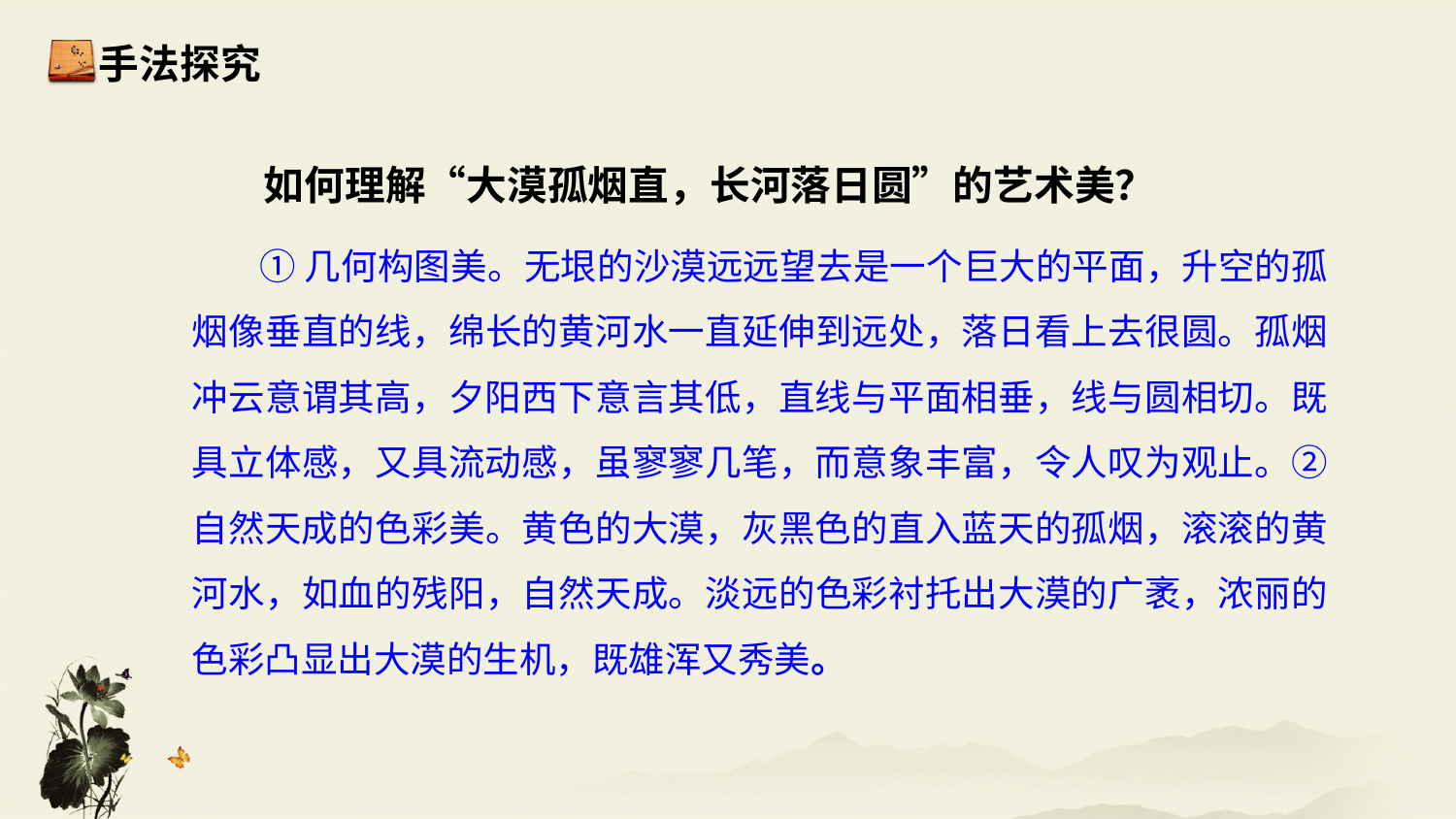

手法探究
        如何理解“大漠孤烟直，长河落日圆”的艺术美？

        ①几何构图美。无垠的沙漠远远望去是一个巨大的平面，升空的孤烟像垂直的线，绵长的黄河水一直延伸到远处，落日看上去很圆。孤烟冲云意谓其高，夕阳西下意言其低，直线与平面相垂，线与圆相切。既具立体感，又具流动感，虽寥寥几笔，而意象丰富，令人叹为观止。②自然天成的色彩美。黄色的大漠，灰黑色的直入蓝天的孤烟，滚滚的黄河水，如血的残阳，自然天成。淡远的色彩衬托出大漠的广袤，浓丽的色彩凸显出大漠的生机，既雄浑又秀美。